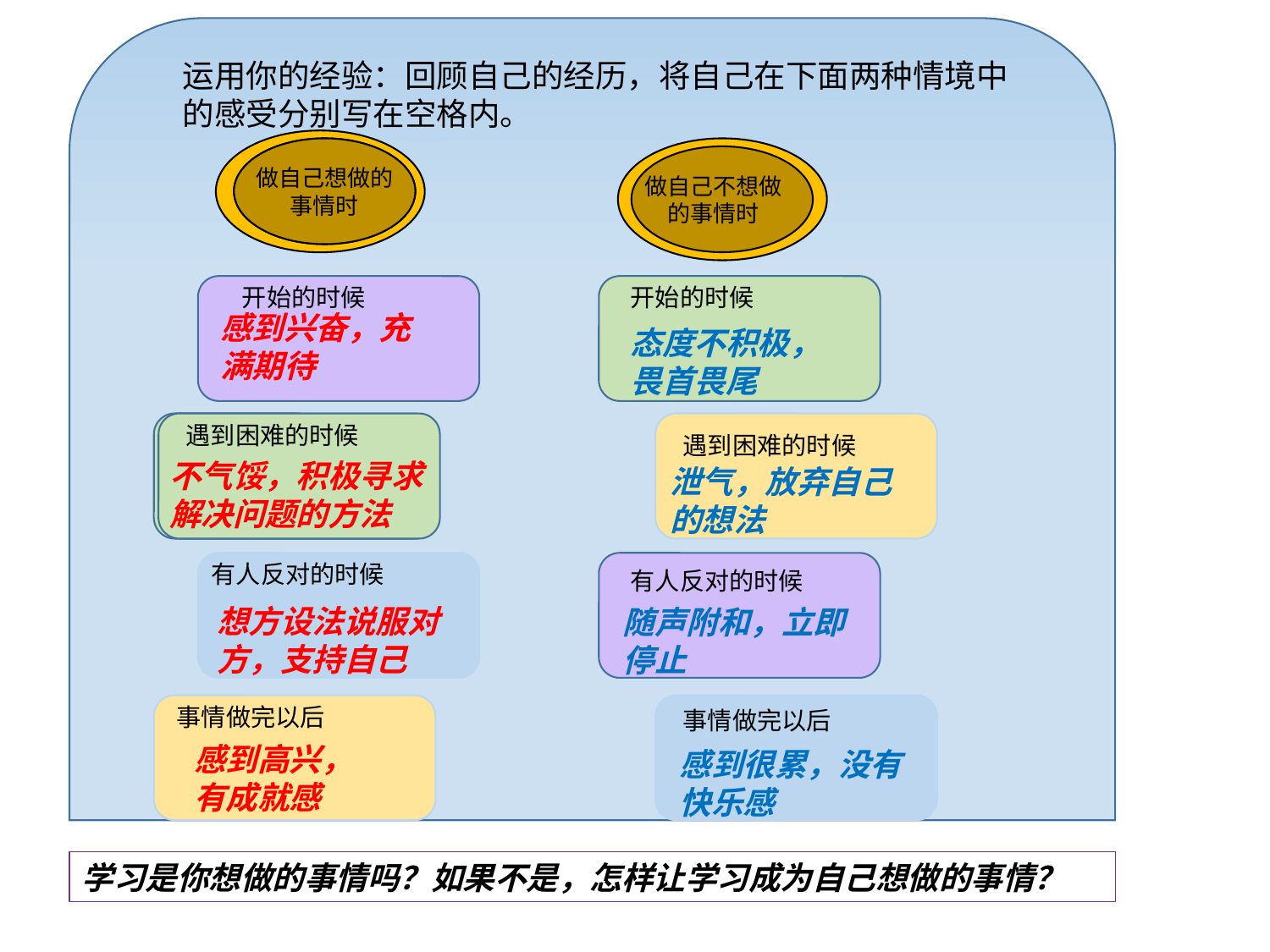

运用你的经验：回顾自己的经历，将自己在下面两种情境中的感受分别写在空格内。

做自己不想做的事情时

做自己想做的事情时

开始的时候

开始的时候
感到兴奋，充满期待
态度不积极，
畏首畏尾

遇到困难的时候

不气馁，积极寻求解决问题的方法
遇到困难的时候
泄气，放弃自己的想法

有人反对的时候

有人反对的时候
想方设法说服对方，支持自己
随声附和，立即停止

事情做完以后

事情做完以后
感到高兴，
有成就感
感到很累，没有快乐感
学习是你想做的事情吗？如果不是，怎样让学习成为自己想做的事情？